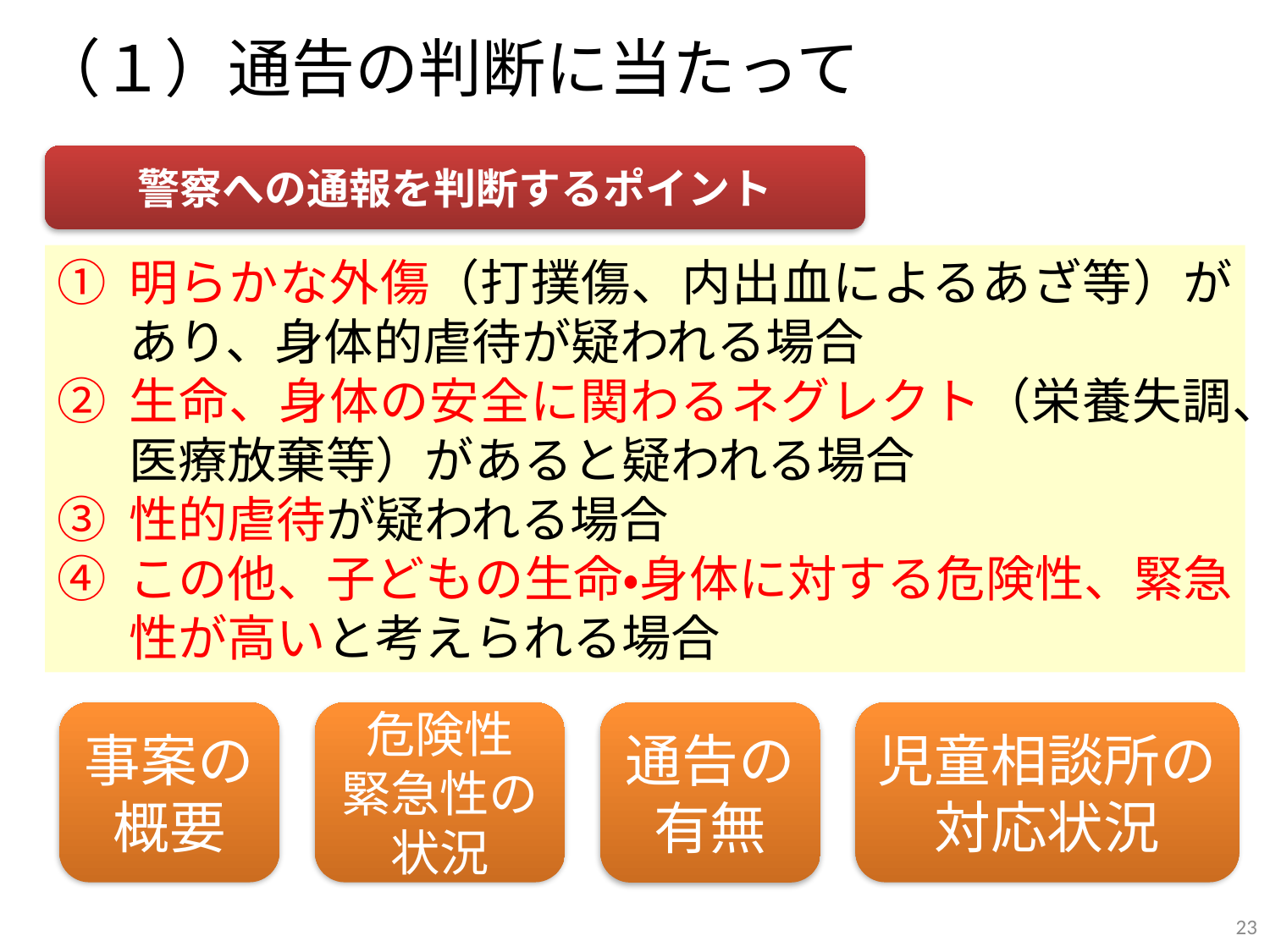

（１）通告の判断に当たって
警察への通報を判断するポイント
明らかな外傷（打撲傷、内出血によるあざ等）があり、身体的虐待が疑われる場合
生命、身体の安全に関わるネグレクト（栄養失調、医療放棄等）があると疑われる場合
性的虐待が疑われる場合
この他、子どもの生命・身体に対する危険性、緊急性が高いと考えられる場合
事案の
概要
危険性
緊急性の
状況
児童相談所の
対応状況
通告の
有無
23